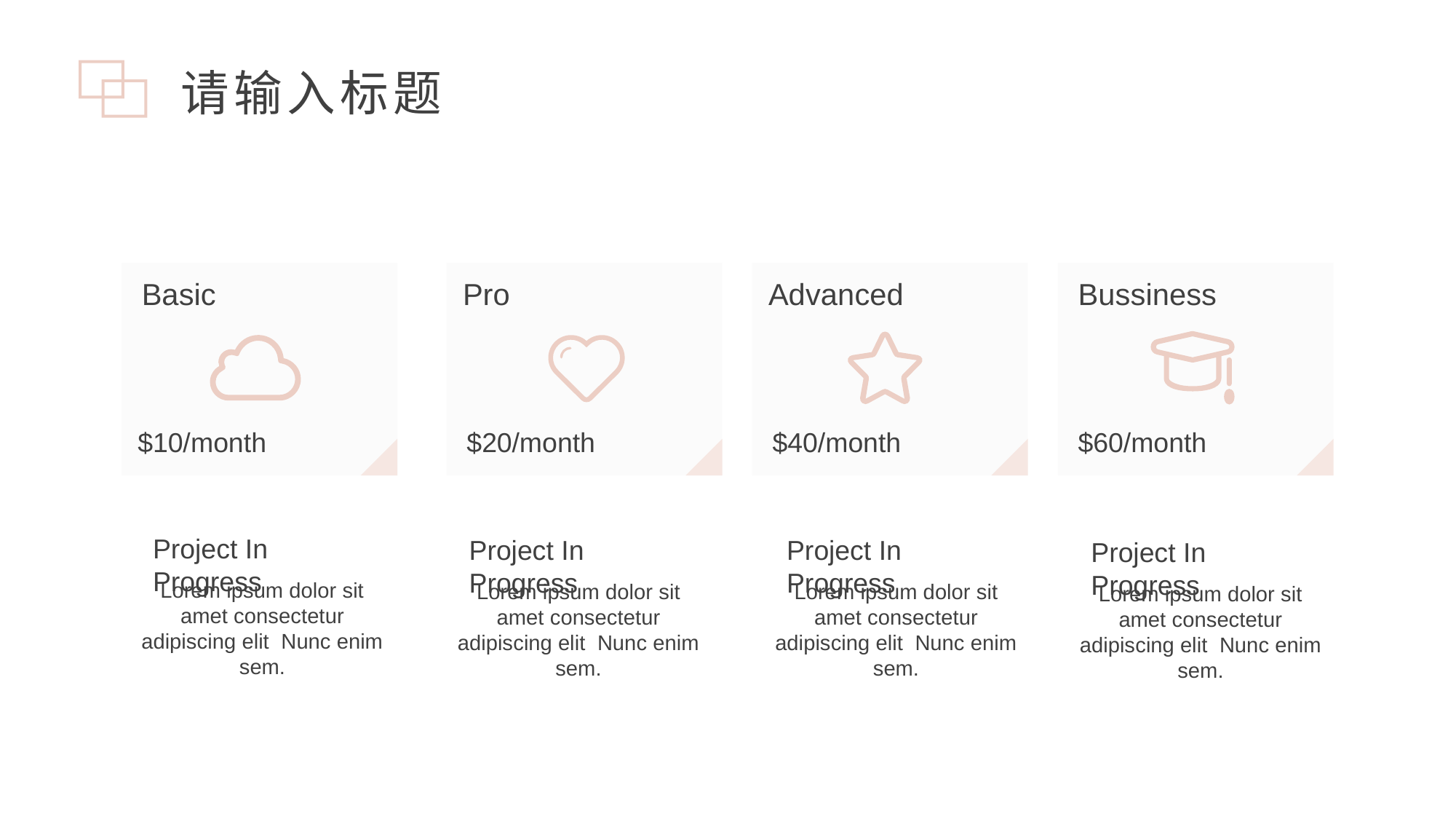

请输入标题

Basic
Pro
Advanced
Bussiness

$10/month
$20/month
$40/month
$60/month

Project In Progress
Project In Progress
Project In Progress
Project In Progress
Lorem ipsum dolor sit amet consectetur adipiscing elit  Nunc enim sem.
Lorem ipsum dolor sit amet consectetur adipiscing elit  Nunc enim sem.
Lorem ipsum dolor sit amet consectetur adipiscing elit  Nunc enim sem.
Lorem ipsum dolor sit amet consectetur adipiscing elit  Nunc enim sem.